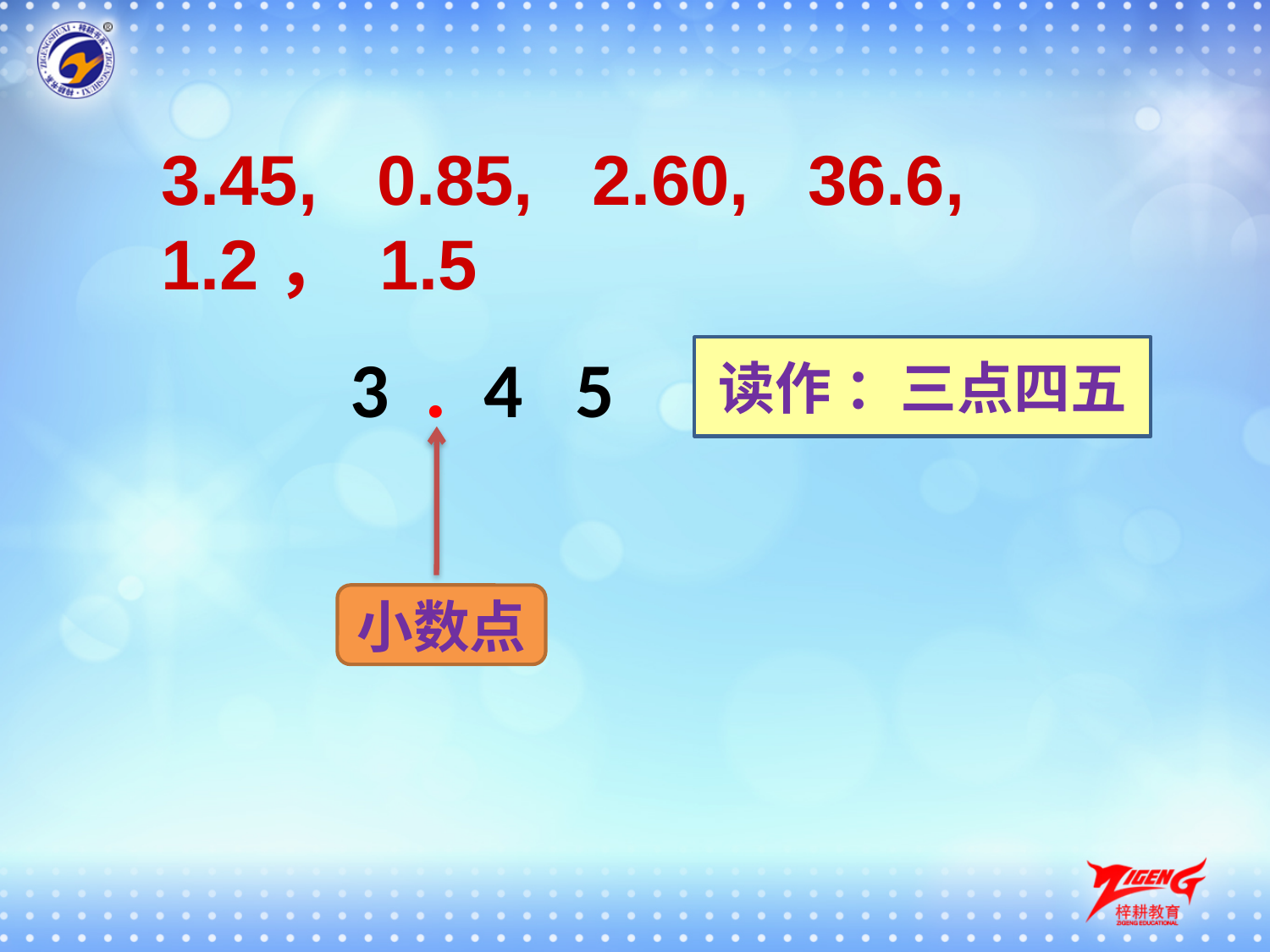

3.45,   0.85,   2.60,   36.6,   1.2， 1.5
3  .  4   5
读作 ：三点四五
小数点